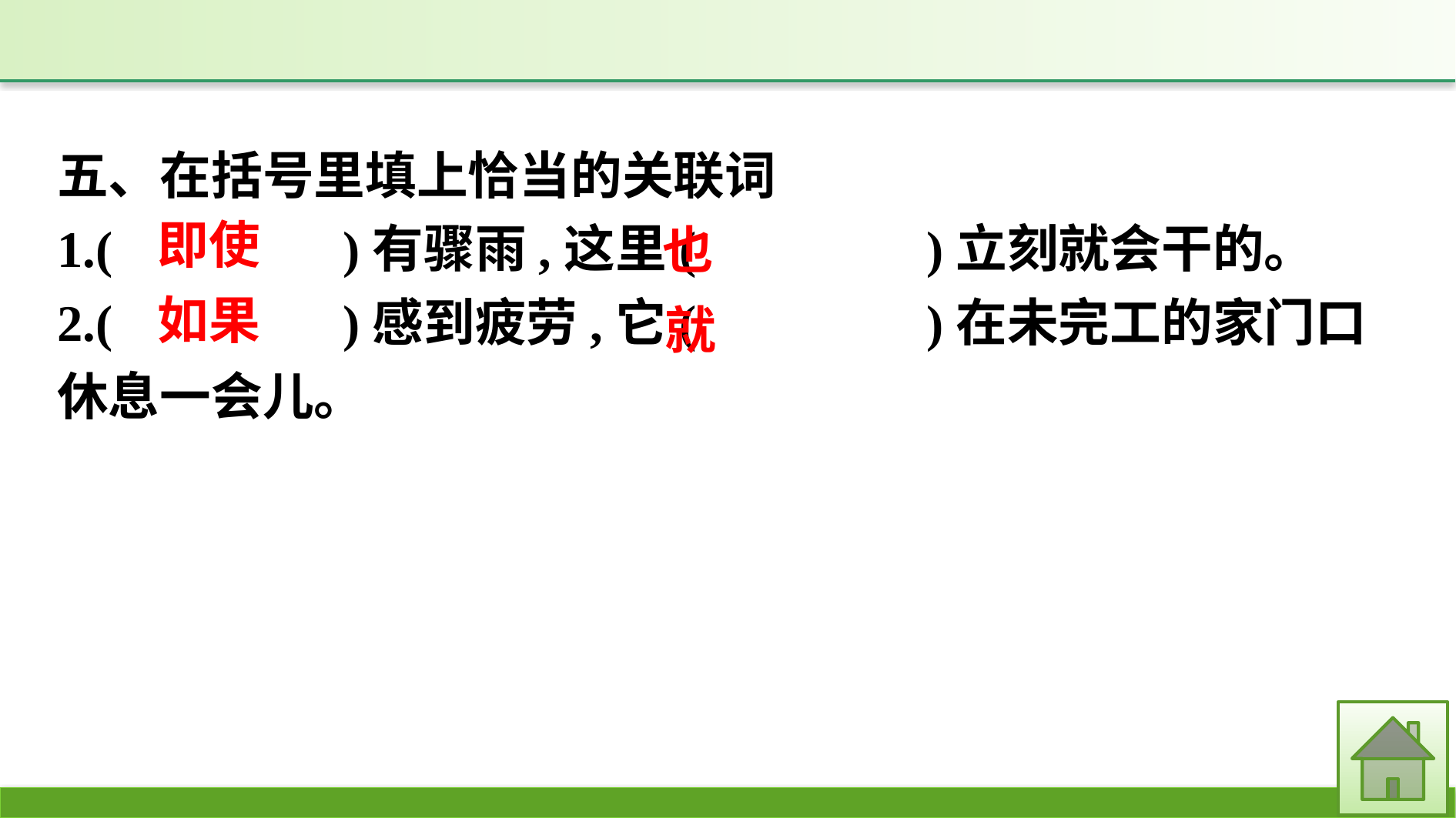

五、在括号里填上恰当的关联词
1.(　　　　)有骤雨,这里(　　　　)立刻就会干的。
2.(　　　　)感到疲劳,它(　　　　)在未完工的家门口休息一会儿。
即使
也
如果
就